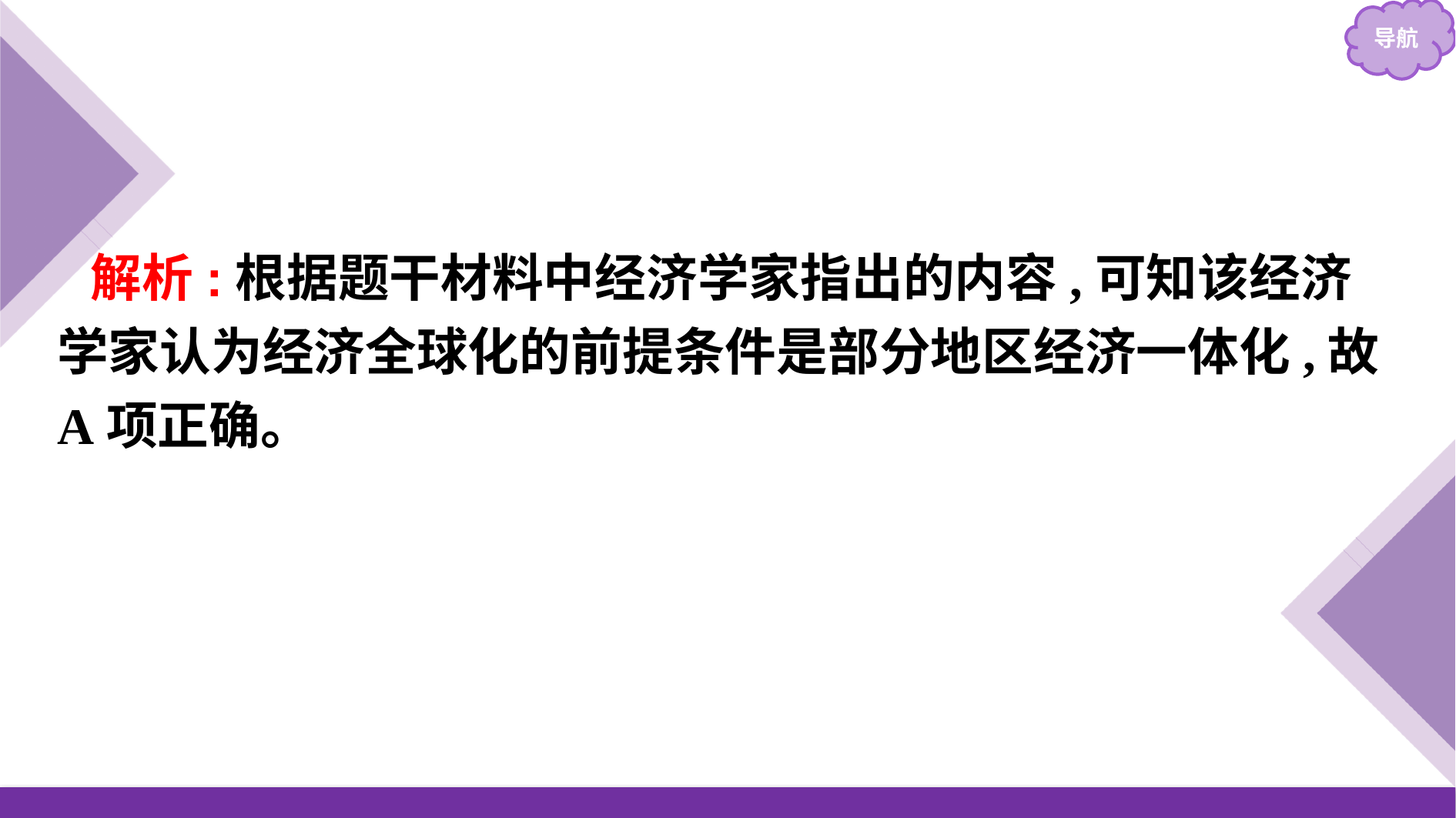

解析:根据题干材料中经济学家指出的内容,可知该经济学家认为经济全球化的前提条件是部分地区经济一体化,故A项正确。